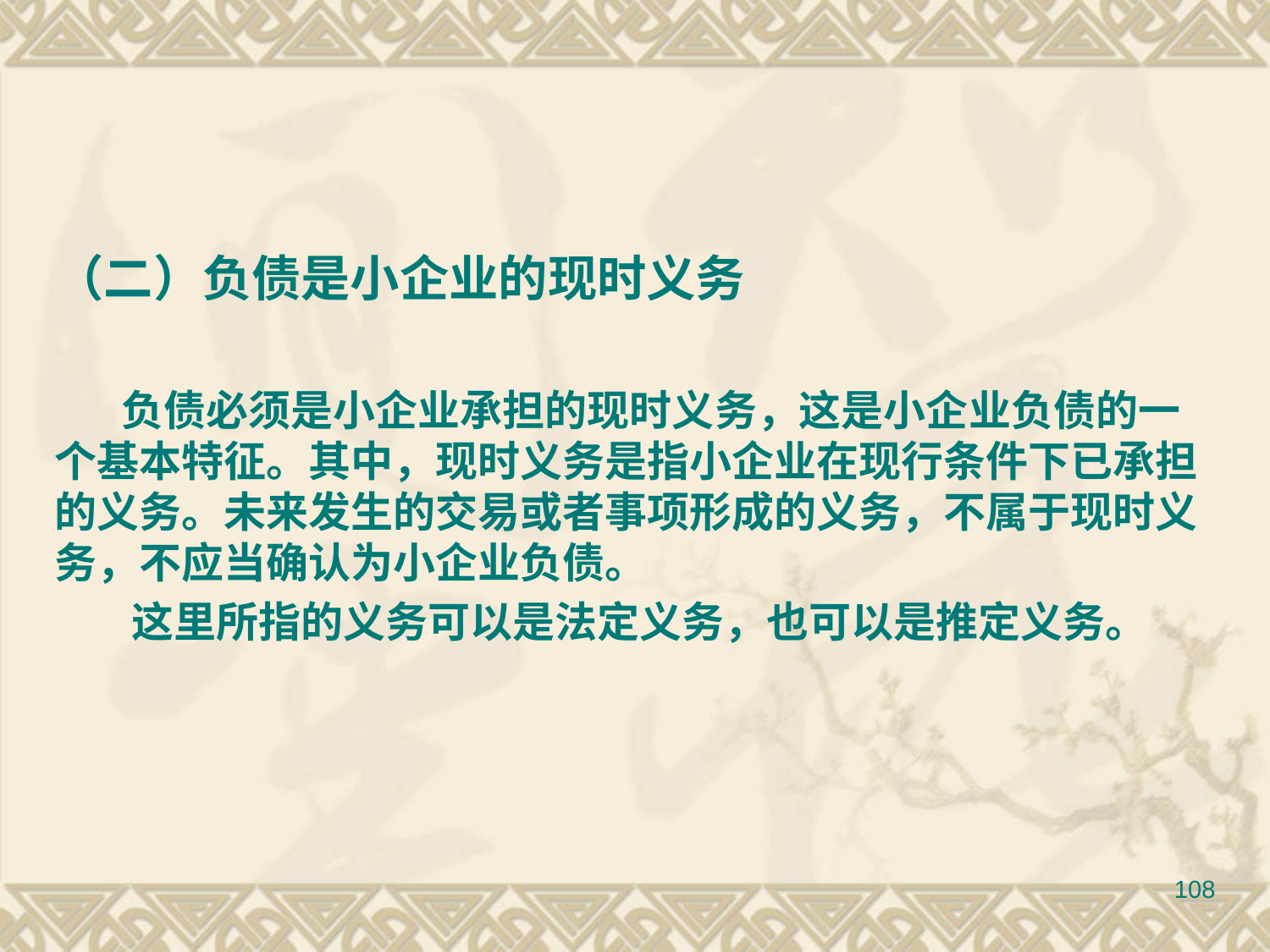

（二）负债是小企业的现时义务

      负债必须是小企业承担的现时义务，这是小企业负债的一个基本特征。其中，现时义务是指小企业在现行条件下已承担的义务。未来发生的交易或者事项形成的义务，不属于现时义务，不应当确认为小企业负债。
       这里所指的义务可以是法定义务，也可以是推定义务。

108